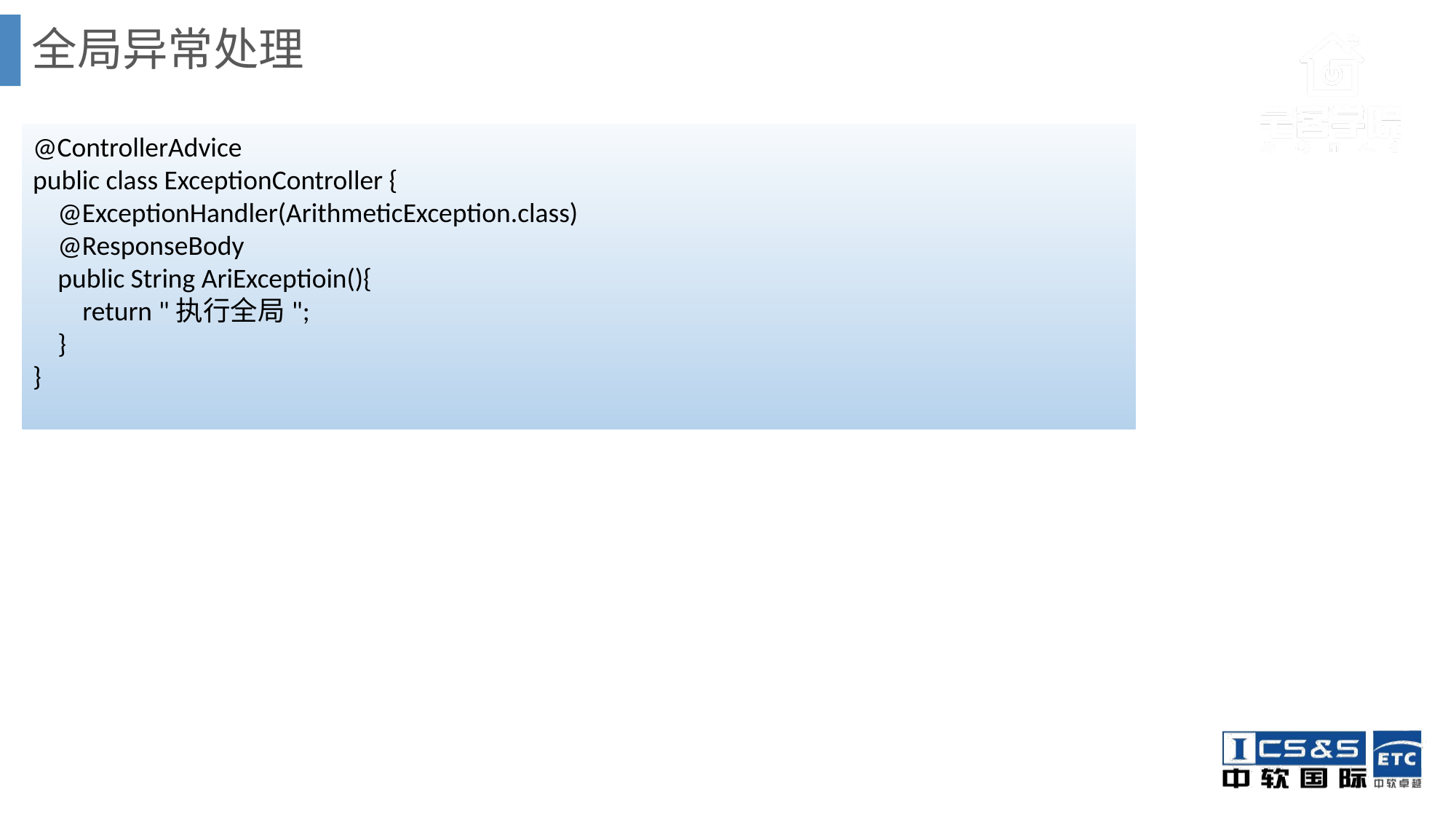

# 全局异常处理

@ControllerAdvice
public class ExceptionController {
    @ExceptionHandler(ArithmeticException.class)
    @ResponseBody
    public String AriExceptioin(){
        return "执行全局";
    }
}